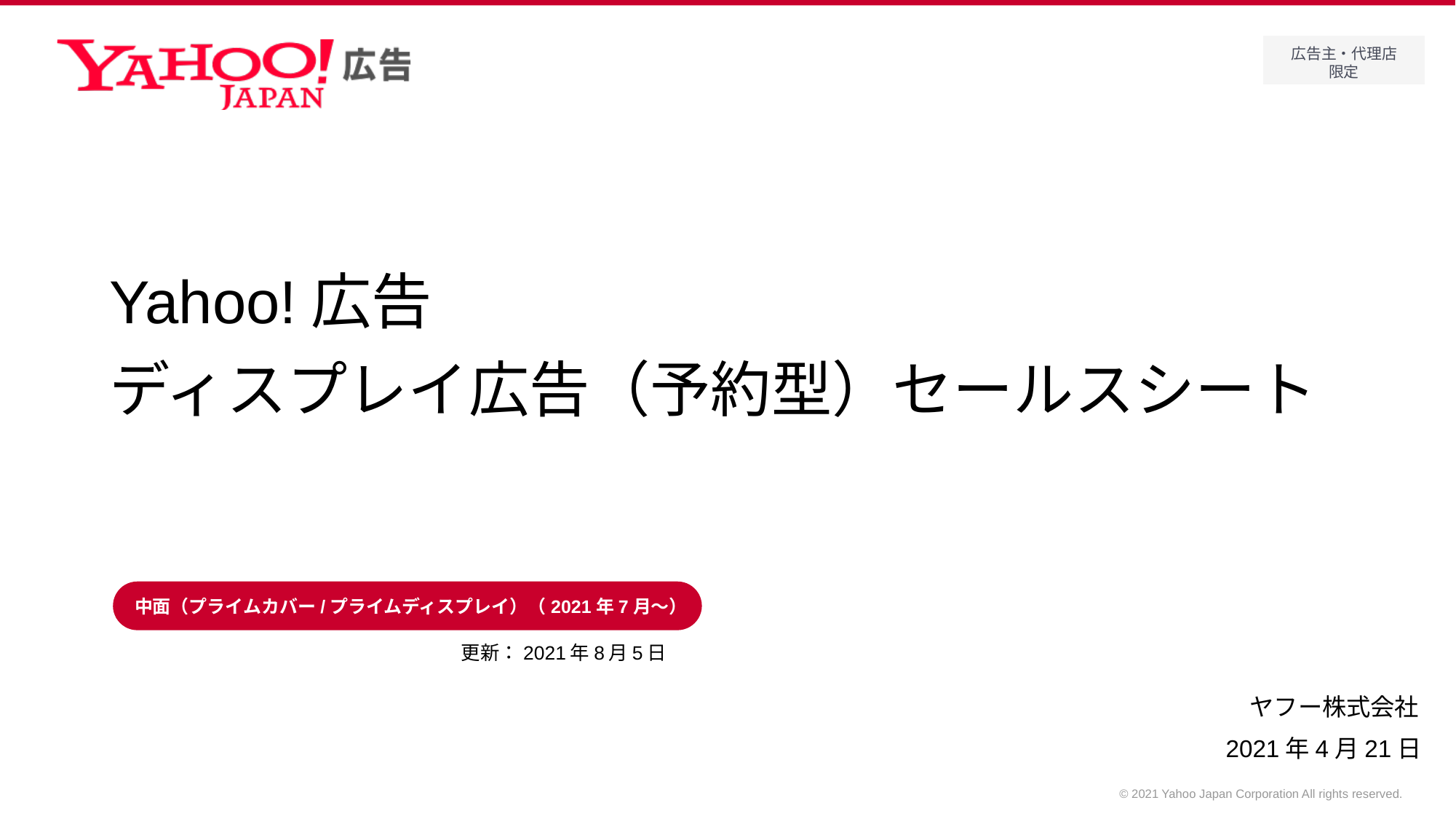

# Yahoo!広告 ディスプレイ広告（予約型）セールスシート
中面（プライムカバー/プライムディスプレイ）（2021年7月～）
更新：2021年8月5日
2021年4月21日